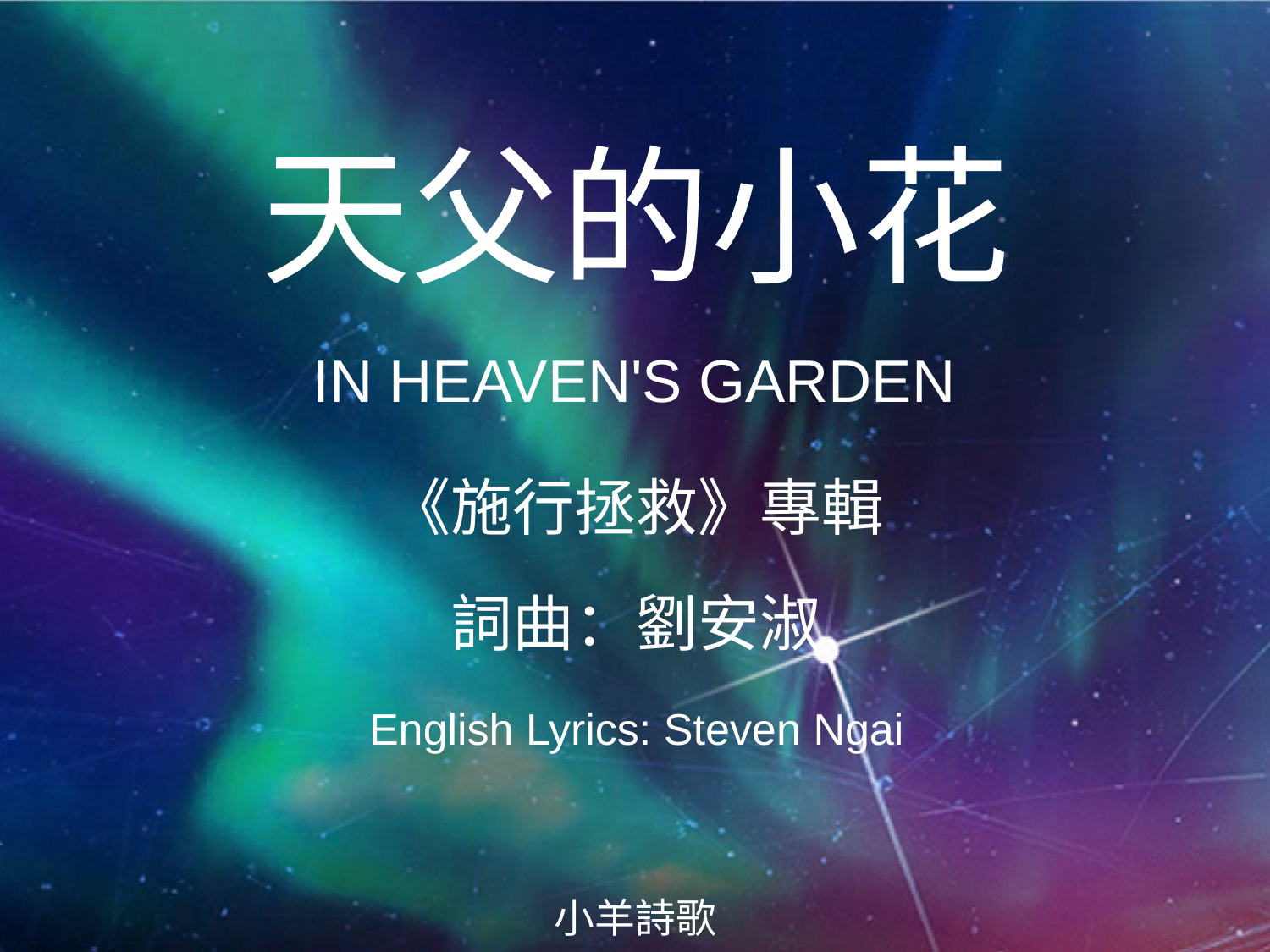

天父的小花
IN HEAVEN'S GARDEN
# 《施行拯救》專輯 詞曲：劉安淑 English Lyrics: Steven Ngai

小羊詩歌